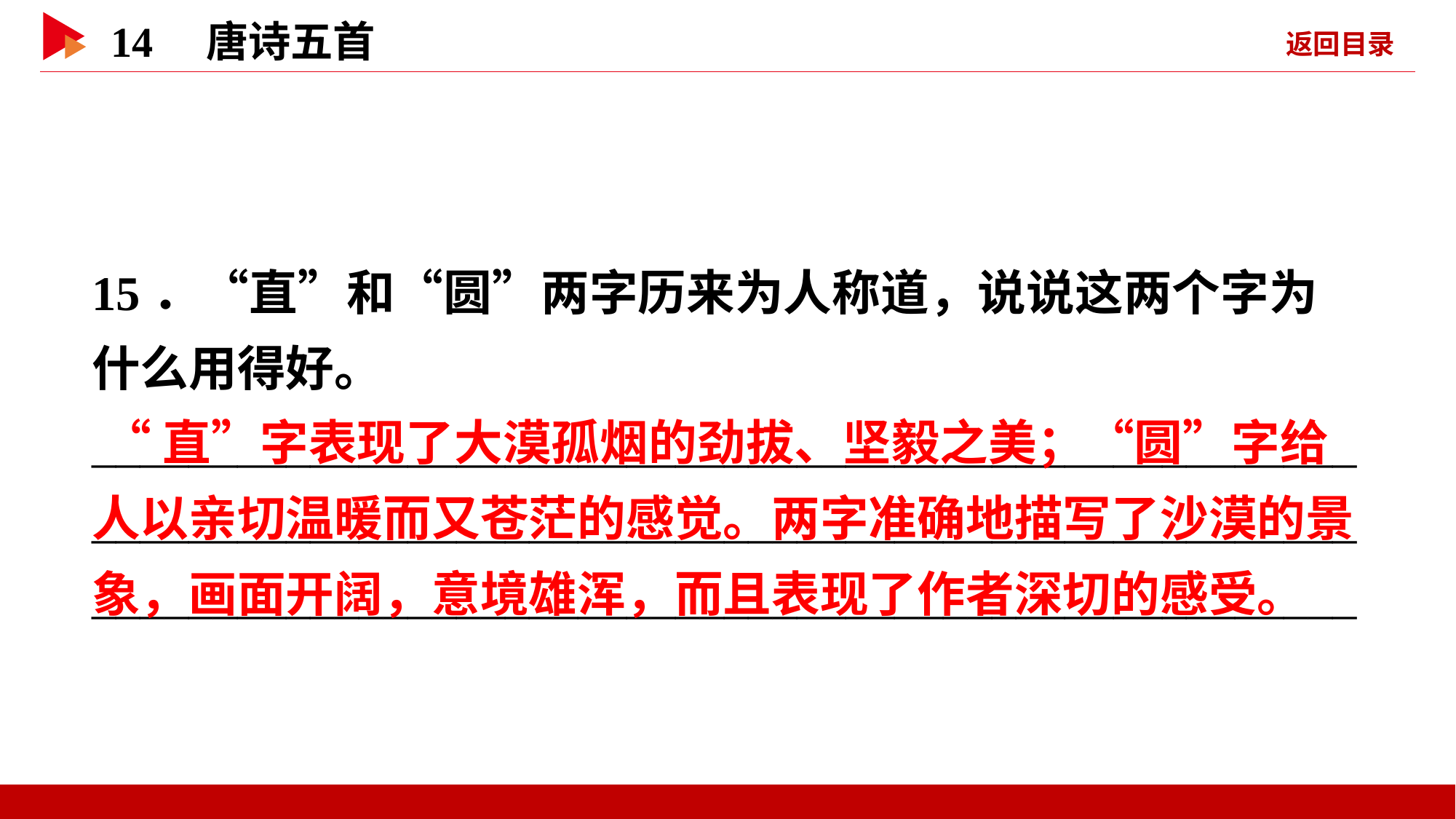

15．“直”和“圆”两字历来为人称道，说说这两个字为什么用得好。
____________________________________________________________________________________________________________________________________________________________
 “直”字表现了大漠孤烟的劲拔、坚毅之美；“圆”字给人以亲切温暖而又苍茫的感觉。两字准确地描写了沙漠的景象，画面开阔，意境雄浑，而且表现了作者深切的感受。